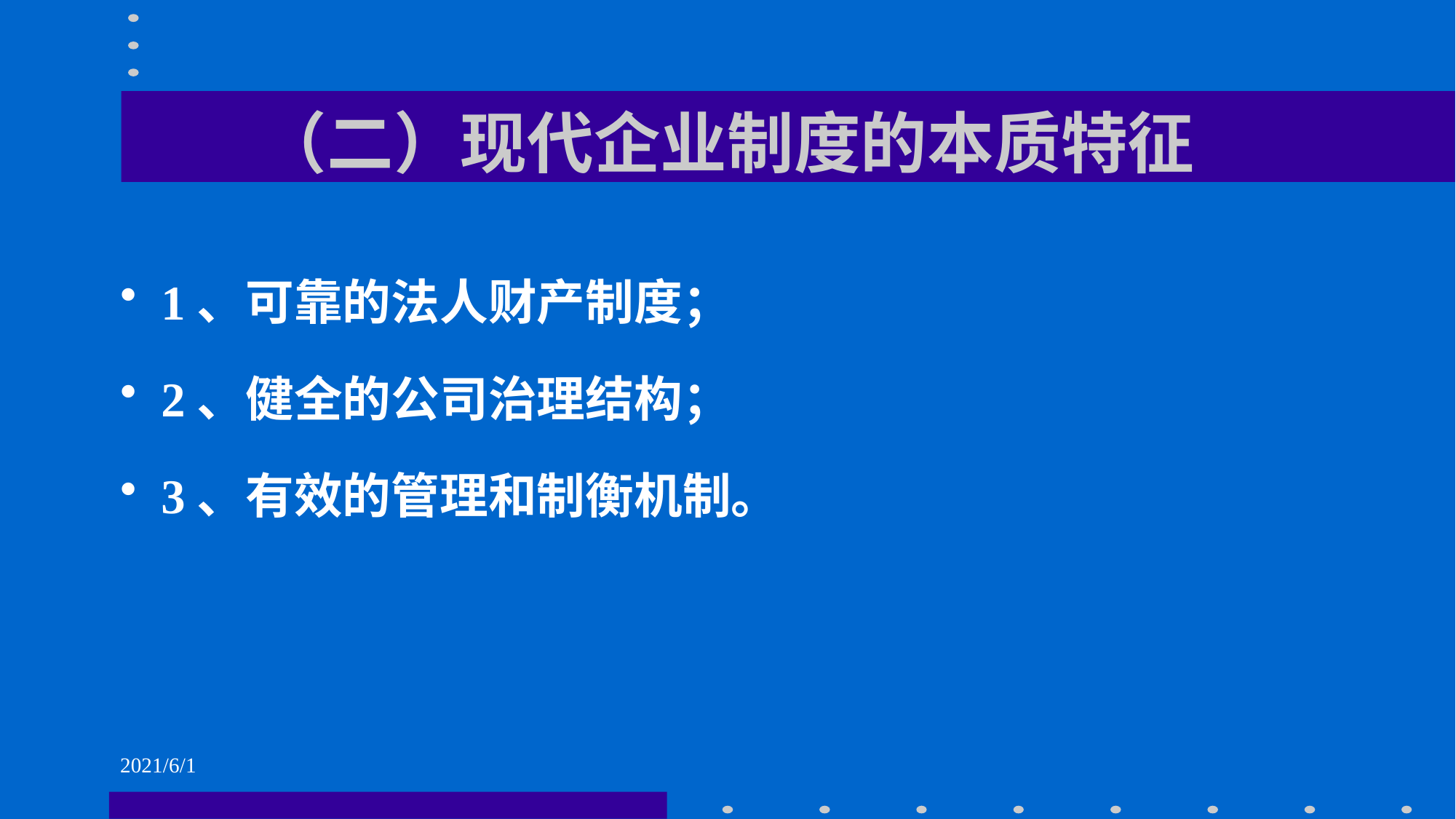

# （二）现代企业制度的本质特征
1、可靠的法人财产制度；
2、健全的公司治理结构；
3、有效的管理和制衡机制。
2021/6/1